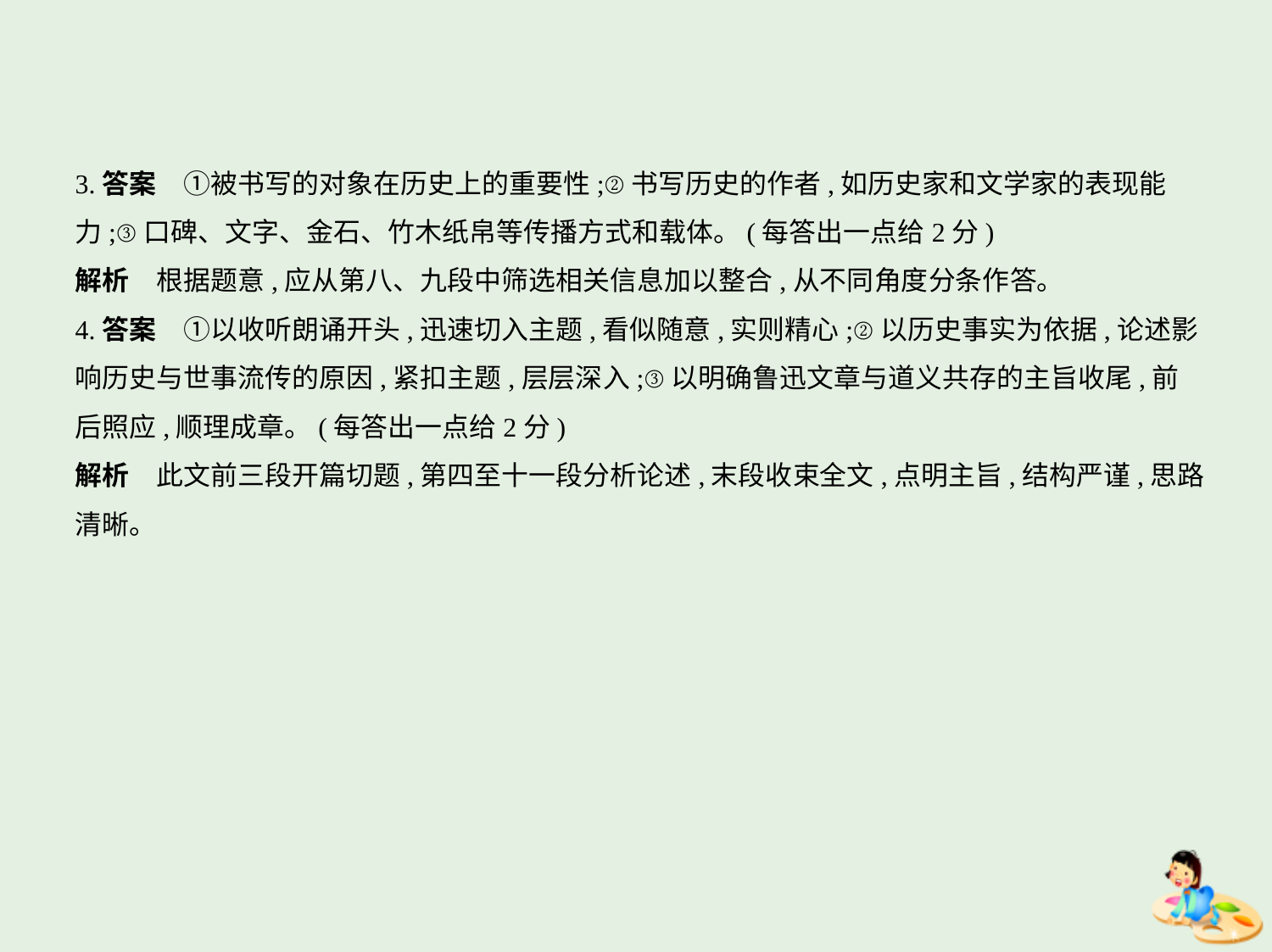

3.答案　①被书写的对象在历史上的重要性;②书写历史的作者,如历史家和文学家的表现能
力;③口碑、文字、金石、竹木纸帛等传播方式和载体。(每答出一点给2分)
解析　根据题意,应从第八、九段中筛选相关信息加以整合,从不同角度分条作答。
4.答案　①以收听朗诵开头,迅速切入主题,看似随意,实则精心;②以历史事实为依据,论述影
响历史与世事流传的原因,紧扣主题,层层深入;③以明确鲁迅文章与道义共存的主旨收尾,前
后照应,顺理成章。(每答出一点给2分)
解析　此文前三段开篇切题,第四至十一段分析论述,末段收束全文,点明主旨,结构严谨,思路
清晰。